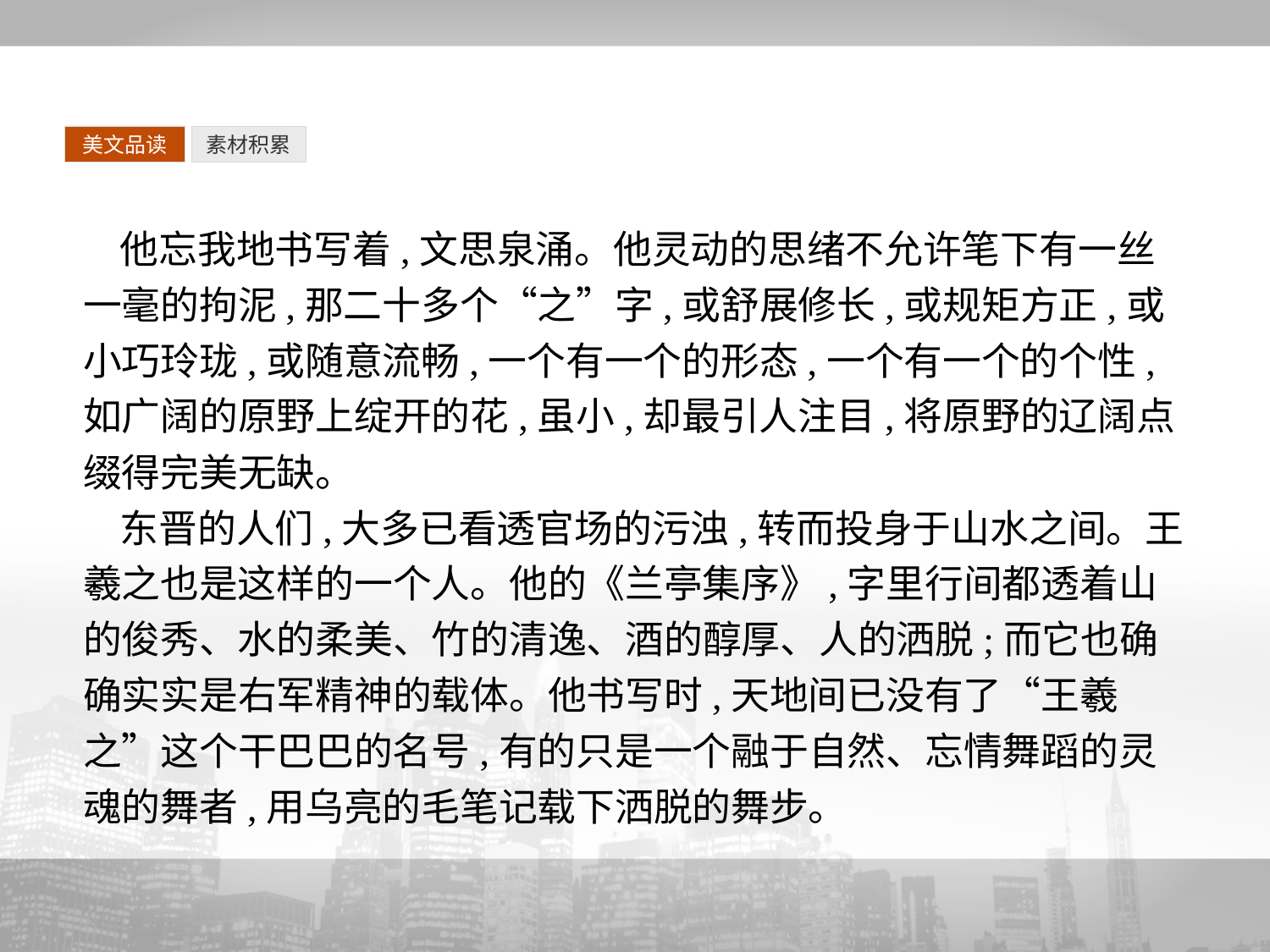

美文品读
素材积累
他忘我地书写着,文思泉涌。他灵动的思绪不允许笔下有一丝一毫的拘泥,那二十多个“之”字,或舒展修长,或规矩方正,或小巧玲珑,或随意流畅,一个有一个的形态,一个有一个的个性,如广阔的原野上绽开的花,虽小,却最引人注目,将原野的辽阔点缀得完美无缺。
东晋的人们,大多已看透官场的污浊,转而投身于山水之间。王羲之也是这样的一个人。他的《兰亭集序》,字里行间都透着山的俊秀、水的柔美、竹的清逸、酒的醇厚、人的洒脱;而它也确确实实是右军精神的载体。他书写时,天地间已没有了“王羲之”这个干巴巴的名号,有的只是一个融于自然、忘情舞蹈的灵魂的舞者,用乌亮的毛笔记载下洒脱的舞步。